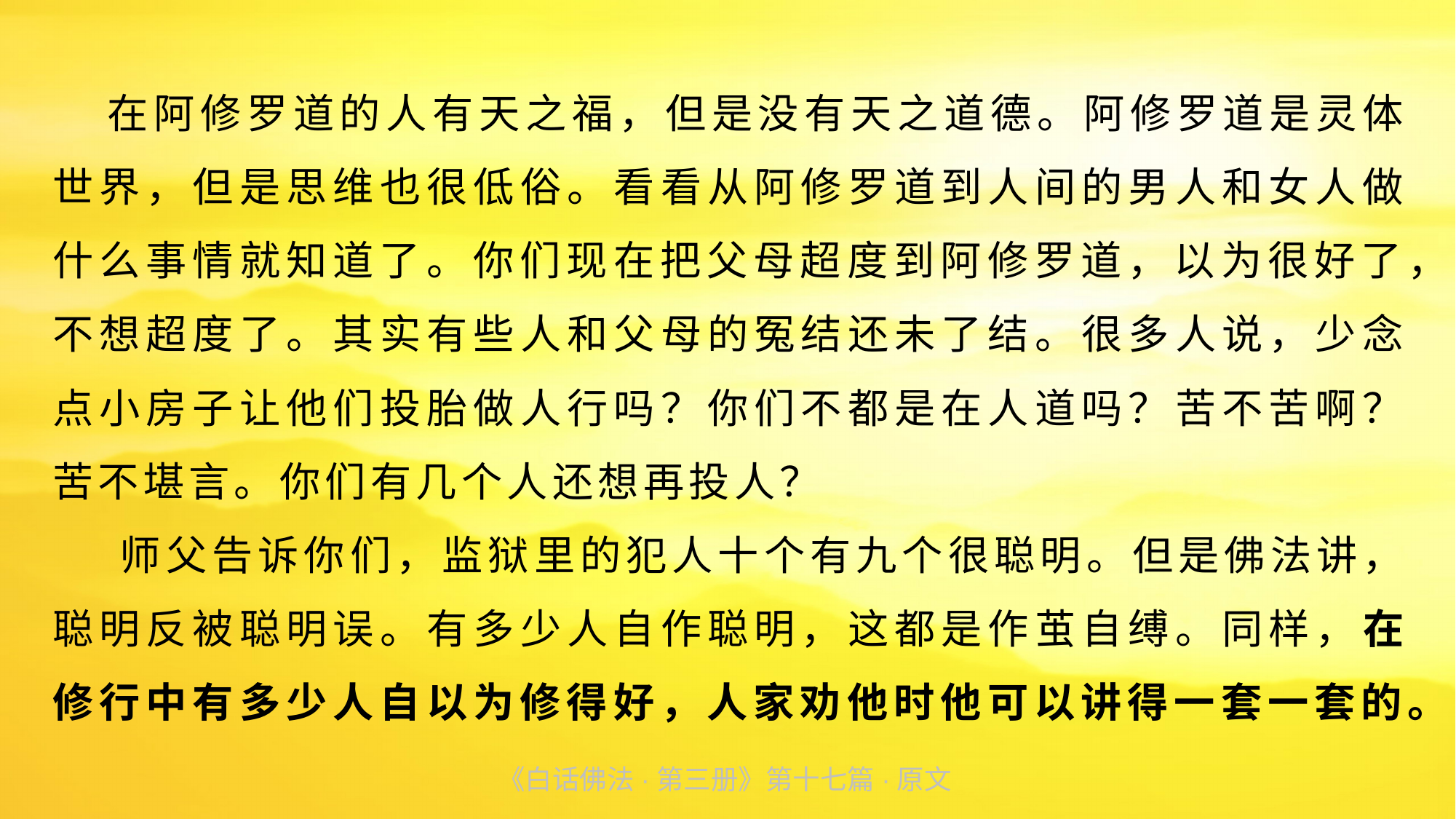

在阿修罗道的人有天之福，但是没有天之道德。阿修罗道是灵体世界，但是思维也很低俗。看看从阿修罗道到人间的男人和女人做什么事情就知道了。你们现在把父母超度到阿修罗道，以为很好了，不想超度了。其实有些人和父母的冤结还未了结。很多人说，少念点小房子让他们投胎做人行吗？你们不都是在人道吗？苦不苦啊？苦不堪言。你们有几个人还想再投人？
    师父告诉你们，监狱里的犯人十个有九个很聪明。但是佛法讲，聪明反被聪明误。有多少人自作聪明，这都是作茧自缚。同样，在修行中有多少人自以为修得好，人家劝他时他可以讲得一套一套的。
《白话佛法·第三册》第十七篇·原文